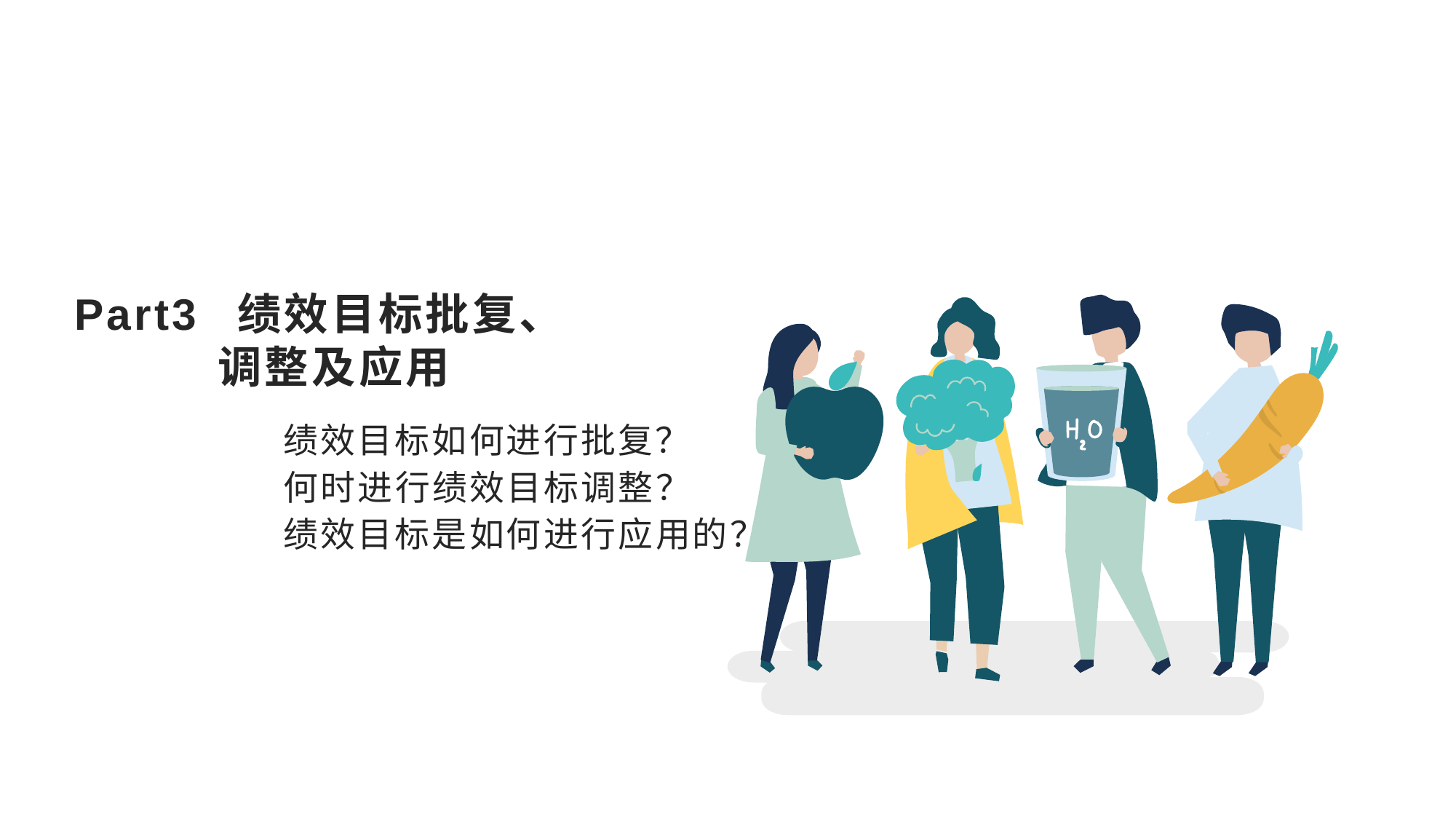

# Part3  绩效目标批复、 调整及应用
绩效目标如何进行批复？
何时进行绩效目标调整？
绩效目标是如何进行应用的？